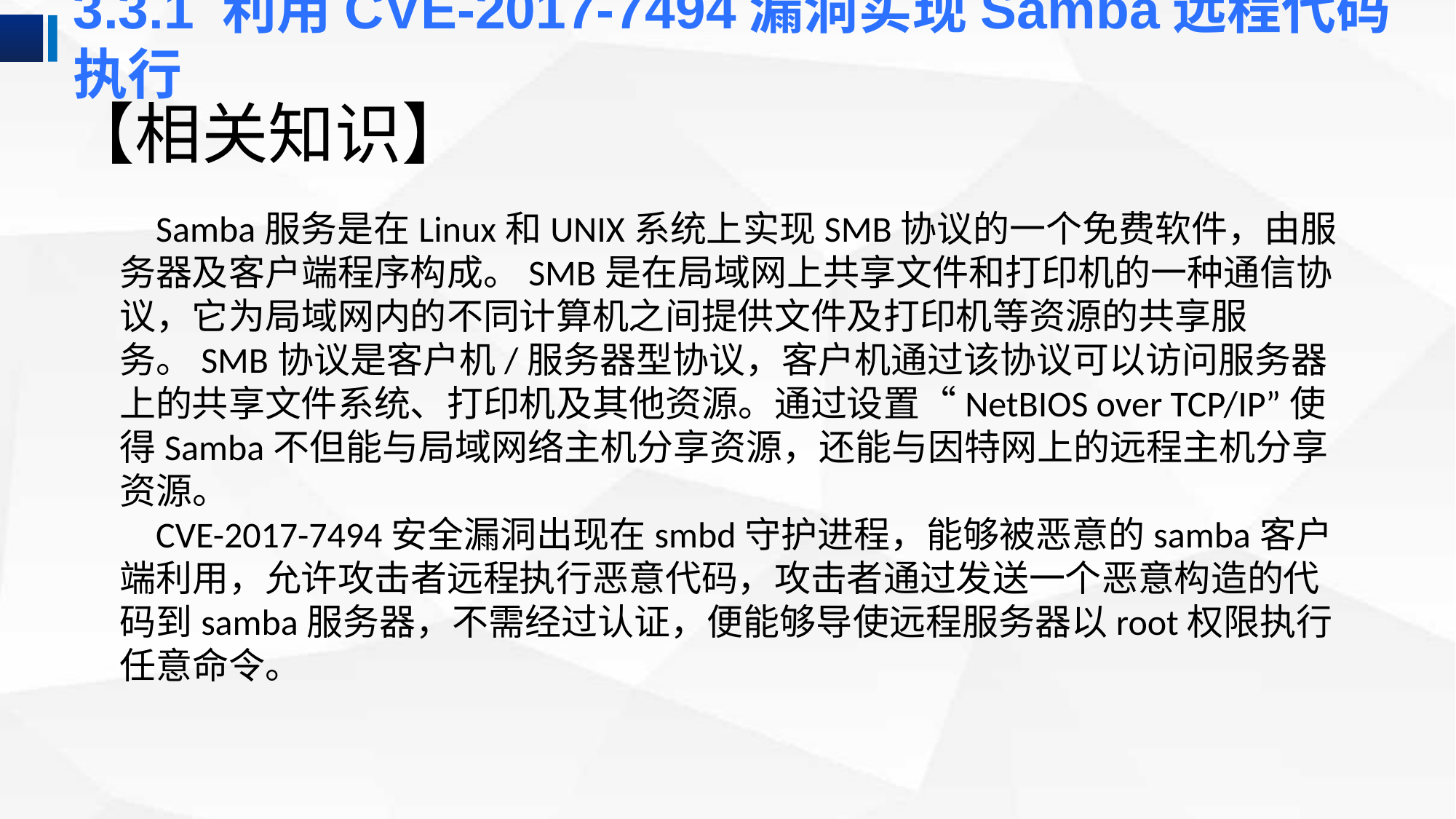

3.3.1 利用CVE-2017-7494漏洞实现Samba远程代码执行

# 【相关知识】
Samba服务是在Linux和UNIX系统上实现SMB协议的一个免费软件，由服务器及客户端程序构成。SMB是在局域网上共享文件和打印机的一种通信协议，它为局域网内的不同计算机之间提供文件及打印机等资源的共享服务。SMB协议是客户机/服务器型协议，客户机通过该协议可以访问服务器上的共享文件系统、打印机及其他资源。通过设置“NetBIOS over TCP/IP”使得Samba不但能与局域网络主机分享资源，还能与因特网上的远程主机分享资源。
CVE-2017-7494安全漏洞出现在smbd守护进程，能够被恶意的samba客户端利用，允许攻击者远程执行恶意代码，攻击者通过发送一个恶意构造的代码到samba服务器，不需经过认证，便能够导使远程服务器以root权限执行任意命令。